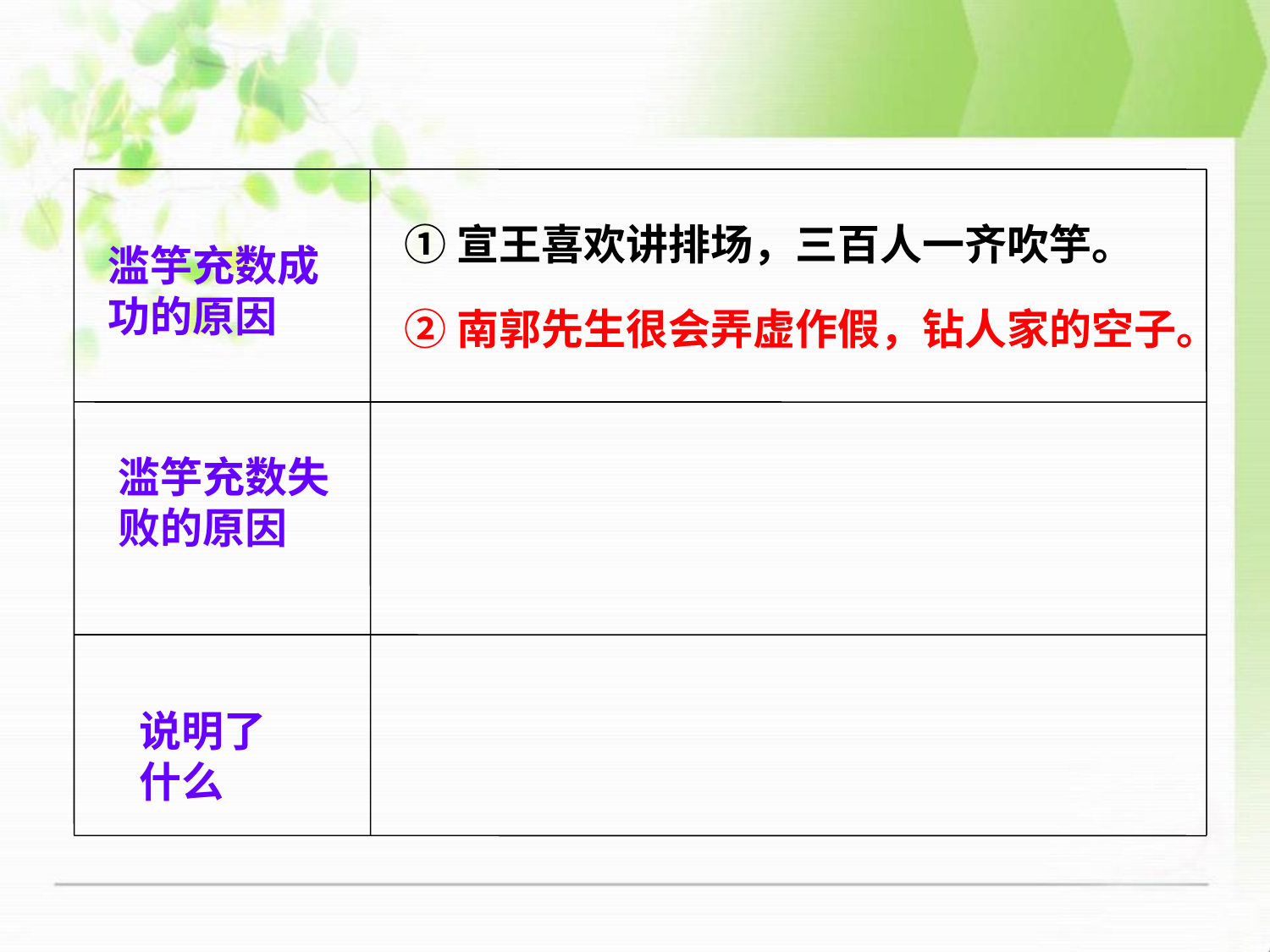

①宣王喜欢讲排场，三百人一齐吹竽。
滥竽充数成功的原因
②南郭先生很会弄虚作假，钻人家的空子。

滥竽充数失败的原因

说明了什么